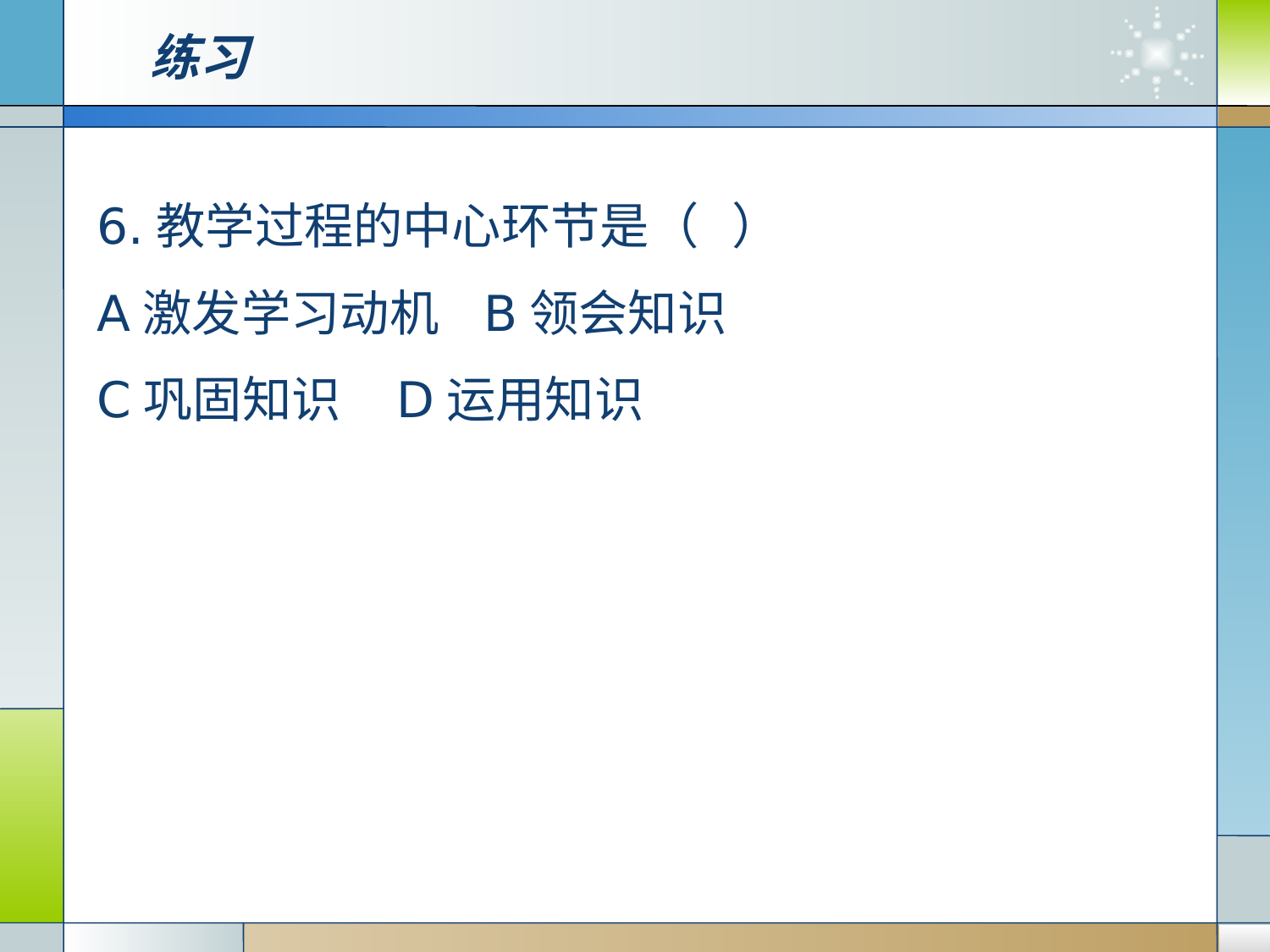

# 练习
6.教学过程的中心环节是（   ）
A激发学习动机   B领会知识
C巩固知识    D运用知识